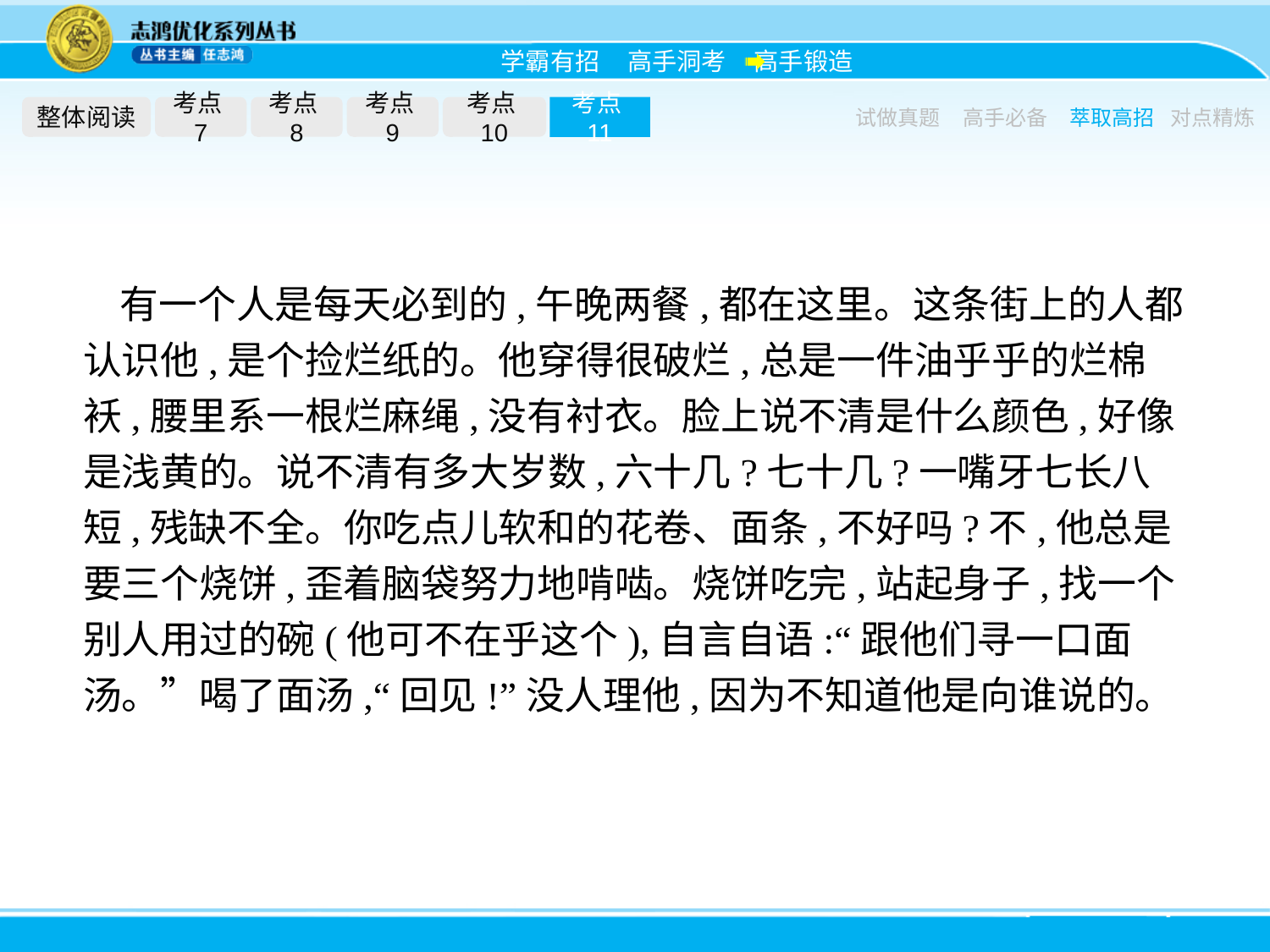

整体阅读
考点7
考点8
考点9
考点10
考点11
试做真题
高手必备
萃取高招
对点精炼
有一个人是每天必到的,午晚两餐,都在这里。这条街上的人都认识他,是个捡烂纸的。他穿得很破烂,总是一件油乎乎的烂棉袄,腰里系一根烂麻绳,没有衬衣。脸上说不清是什么颜色,好像是浅黄的。说不清有多大岁数,六十几?七十几?一嘴牙七长八短,残缺不全。你吃点儿软和的花卷、面条,不好吗?不,他总是要三个烧饼,歪着脑袋努力地啃啮。烧饼吃完,站起身子,找一个别人用过的碗(他可不在乎这个),自言自语:“跟他们寻一口面汤。”喝了面汤,“回见!”没人理他,因为不知道他是向谁说的。